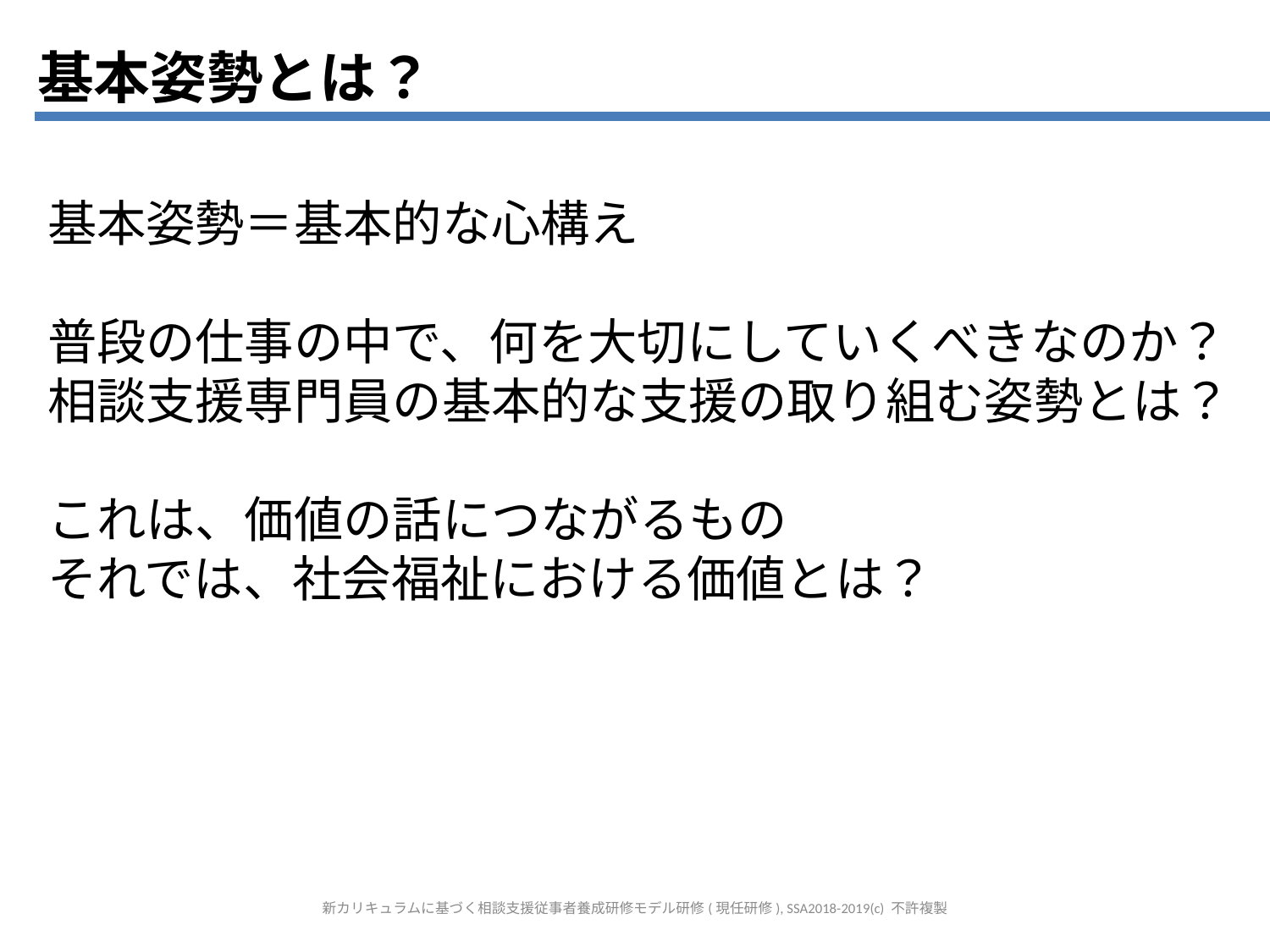

基本姿勢とは？
基本姿勢＝基本的な心構え

普段の仕事の中で、何を大切にしていくべきなのか？
相談支援専門員の基本的な支援の取り組む姿勢とは？

これは、価値の話につながるもの
それでは、社会福祉における価値とは？
新カリキュラムに基づく相談支援従事者養成研修モデル研修(現任研修), SSA2018-2019(c) 不許複製